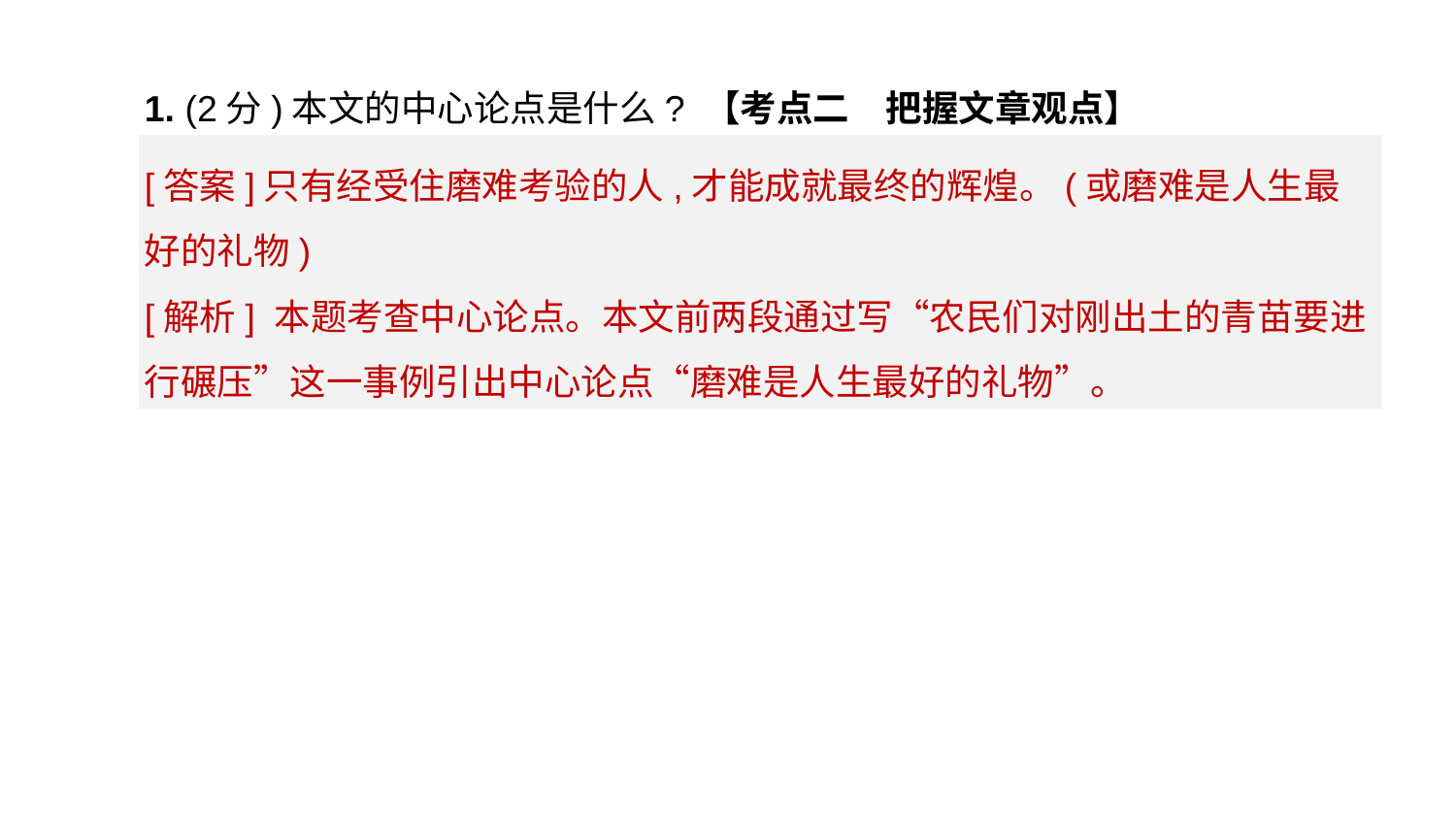

1. (2分)本文的中心论点是什么? 【考点二　把握文章观点】
[答案]只有经受住磨难考验的人,才能成就最终的辉煌。(或磨难是人生最好的礼物)
[解析] 本题考查中心论点。本文前两段通过写“农民们对刚出土的青苗要进行碾压”这一事例引出中心论点“磨难是人生最好的礼物”。